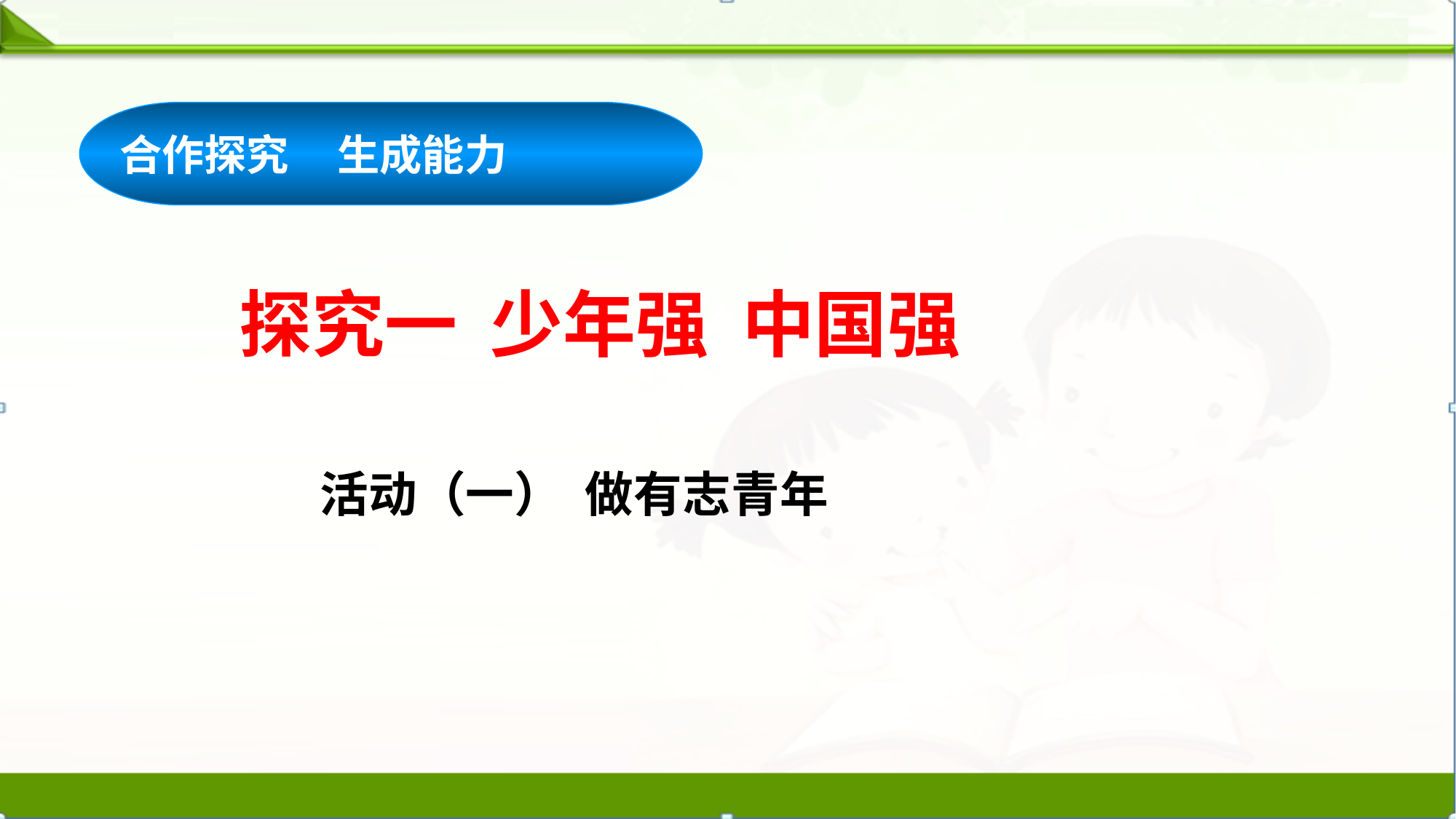

合作探究     生成能力
探究一  少年强  中国强
   活动（一）  做有志青年